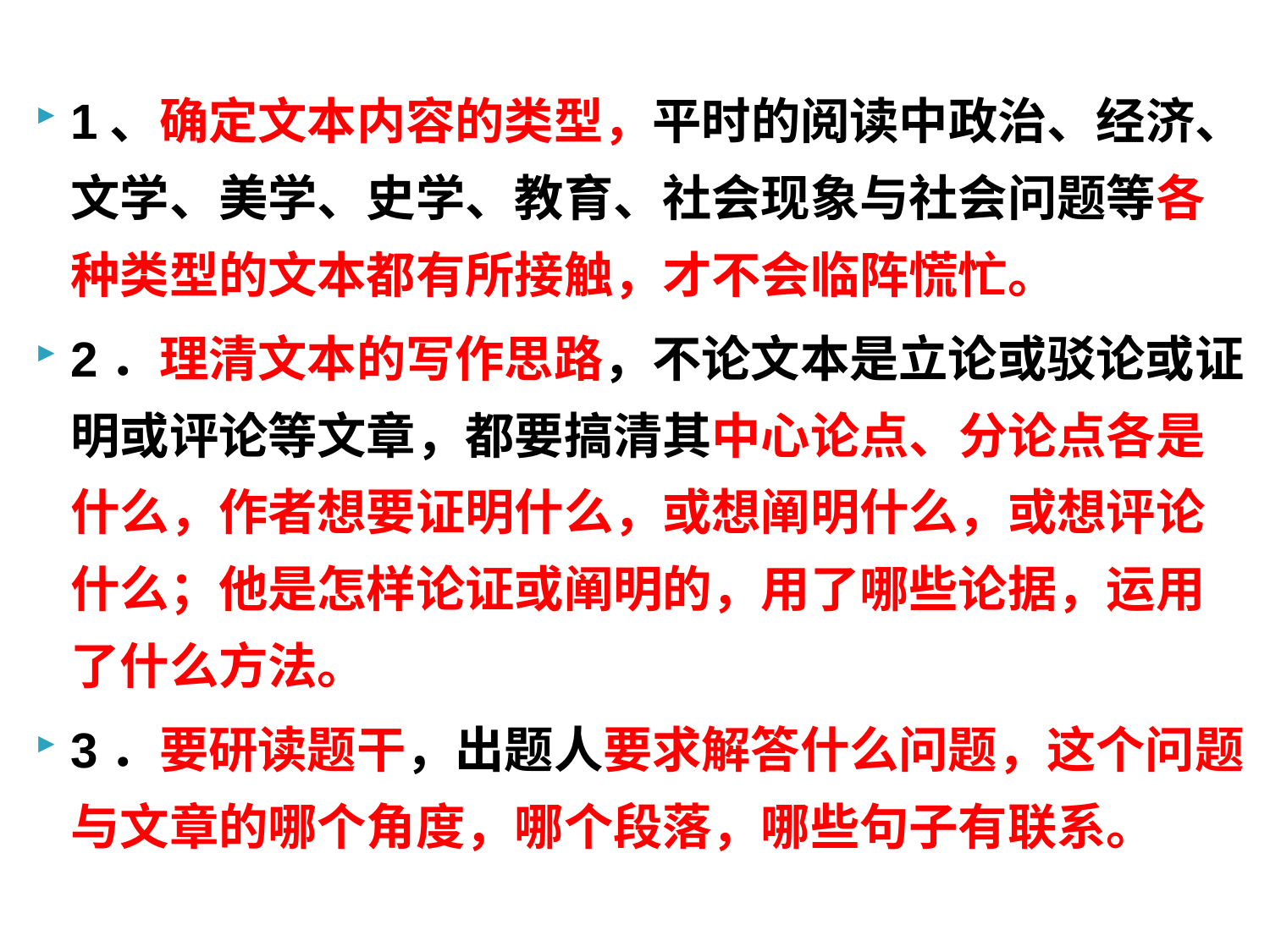

1、确定文本内容的类型，平时的阅读中政治、经济、文学、美学、史学、教育、社会现象与社会问题等各种类型的文本都有所接触，才不会临阵慌忙。
2．理清文本的写作思路，不论文本是立论或驳论或证明或评论等文章，都要搞清其中心论点、分论点各是什么，作者想要证明什么，或想阐明什么，或想评论什么；他是怎样论证或阐明的，用了哪些论据，运用了什么方法。
3．要研读题干，出题人要求解答什么问题，这个问题与文章的哪个角度，哪个段落，哪些句子有联系。